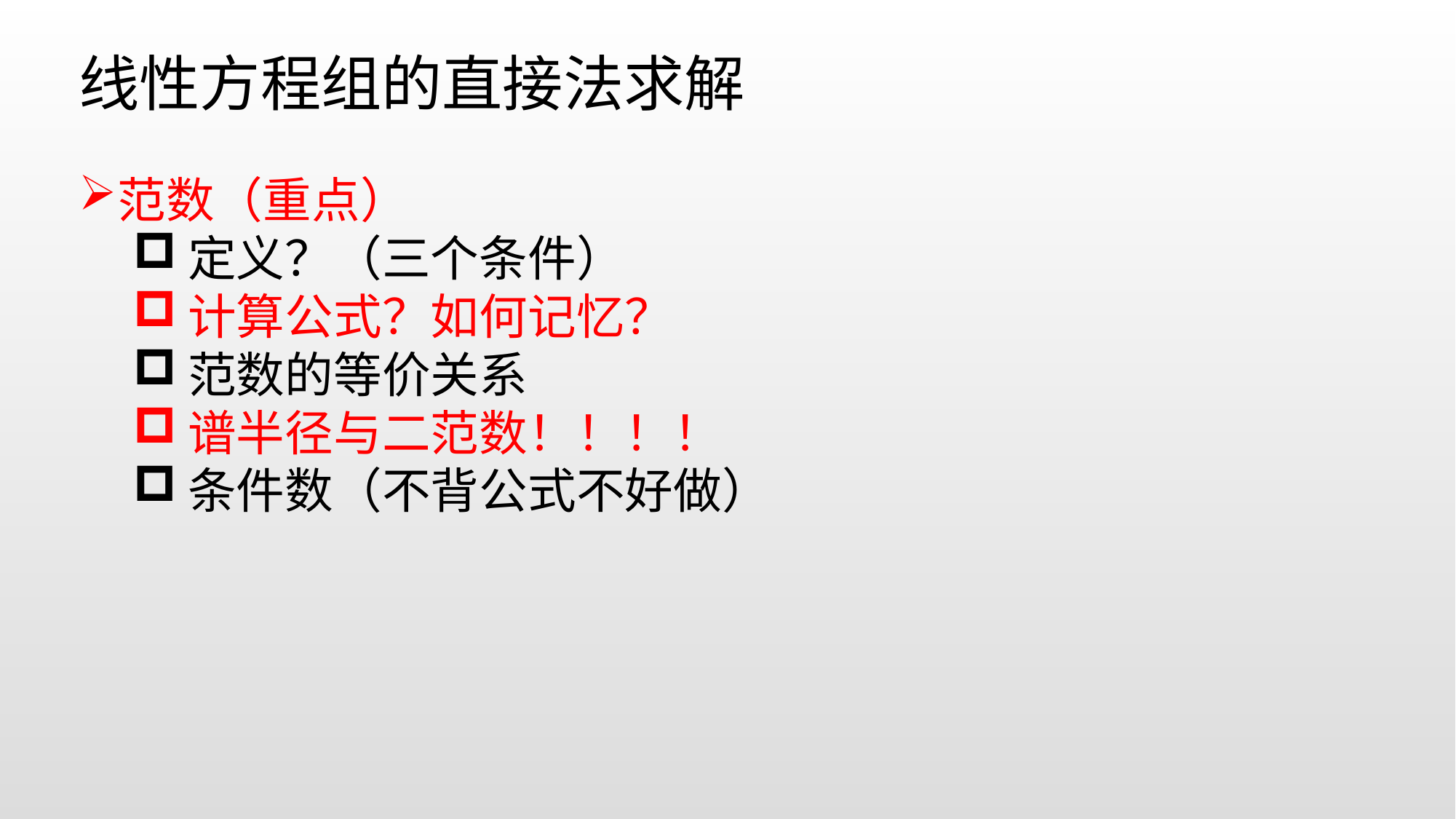

线性方程组的直接法求解
范数（重点）
定义？（三个条件）
计算公式？如何记忆？
范数的等价关系
谱半径与二范数！！！！
条件数（不背公式不好做）